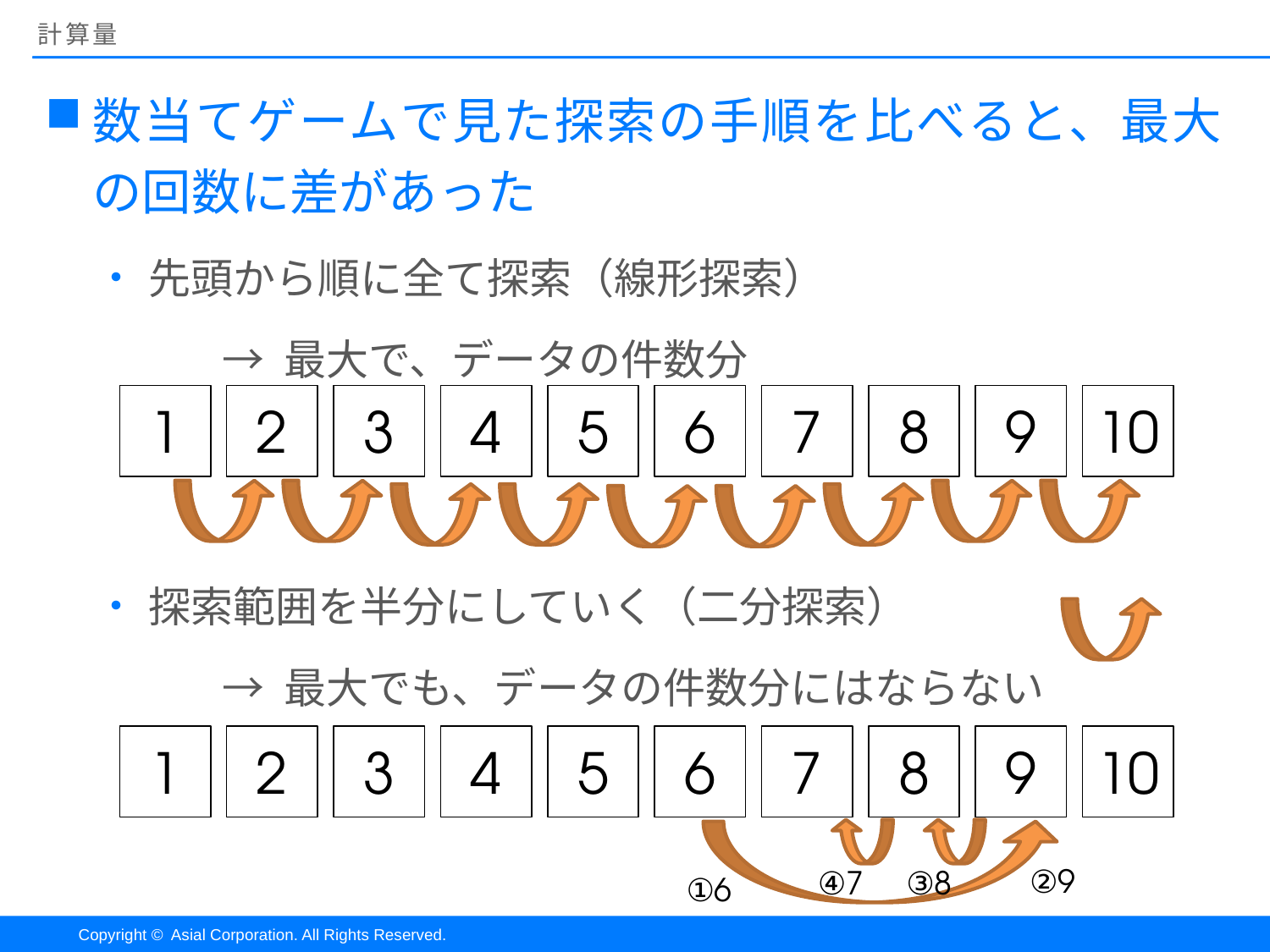

# 計算量

数当てゲームで見た探索の手順を比べると、最大の回数に差があった
先頭から順に全て探索（線形探索）
	→ 最大で、データの件数分

探索範囲を半分にしていく（二分探索）
	→ 最大でも、データの件数分にはならない

8
9
10
1
2
3
4
5
6
7

8
9
10
1
2
3
4
5
6
7

②9
④7
③8
①6